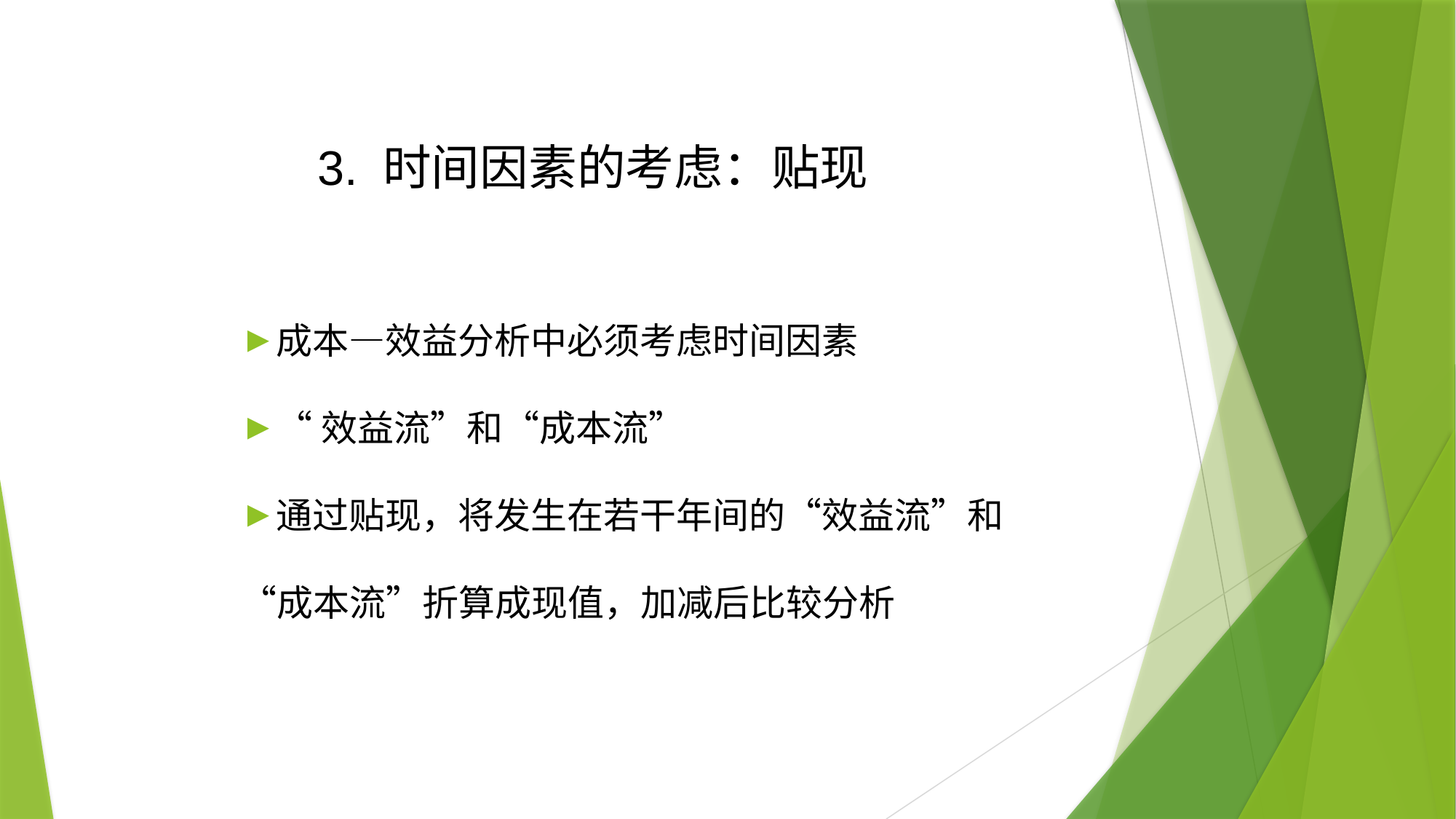

3. 时间因素的考虑：贴现
成本—效益分析中必须考虑时间因素
“效益流”和“成本流”
通过贴现，将发生在若干年间的“效益流”和“成本流”折算成现值，加减后比较分析